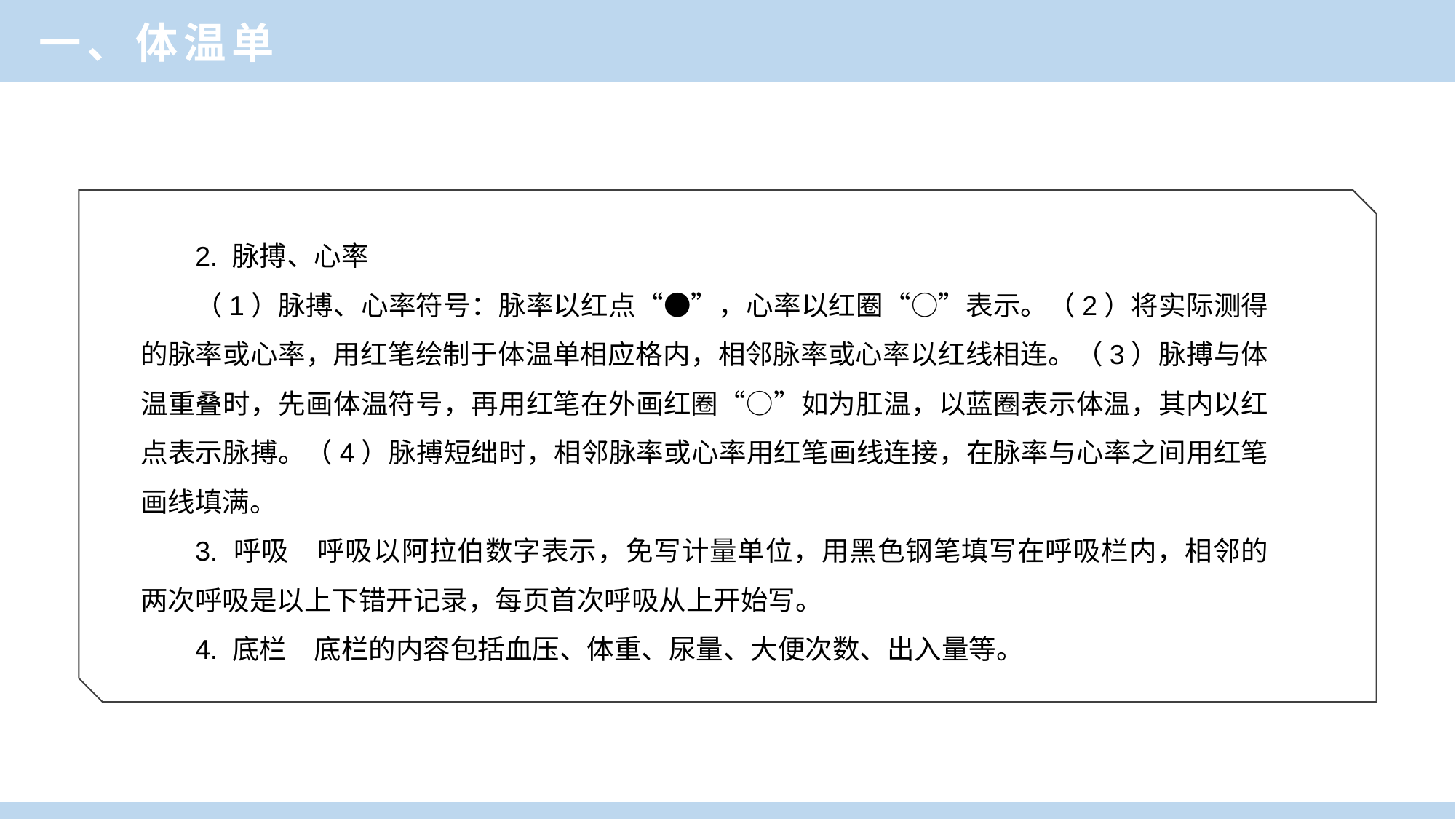

一、体温单

2. 脉搏、心率
（1）脉搏、心率符号：脉率以红点“●”，心率以红圈“○”表示。（2）将实际测得的脉率或心率，用红笔绘制于体温单相应格内，相邻脉率或心率以红线相连。（3）脉搏与体温重叠时，先画体温符号，再用红笔在外画红圈“○”如为肛温，以蓝圈表示体温，其内以红点表示脉搏。（4）脉搏短绌时，相邻脉率或心率用红笔画线连接，在脉率与心率之间用红笔画线填满。
3. 呼吸　呼吸以阿拉伯数字表示，免写计量单位，用黑色钢笔填写在呼吸栏内，相邻的两次呼吸是以上下错开记录，每页首次呼吸从上开始写。
4. 底栏　底栏的内容包括血压、体重、尿量、大便次数、出入量等。